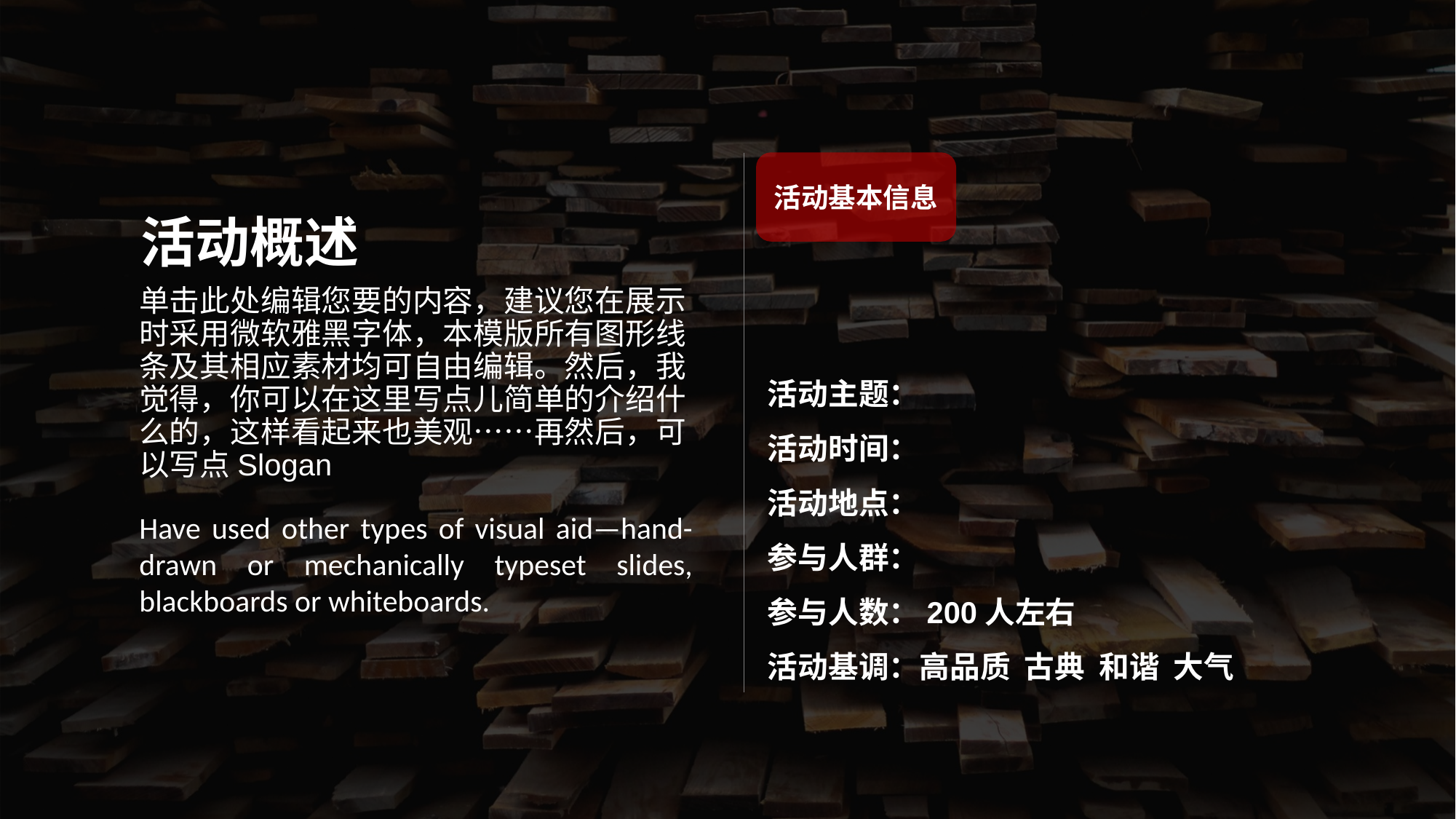

活动基本信息
活动概述
单击此处编辑您要的内容，建议您在展示时采用微软雅黑字体，本模版所有图形线条及其相应素材均可自由编辑。然后，我觉得，你可以在这里写点儿简单的介绍什么的，这样看起来也美观……再然后，可以写点Slogan
活动主题：
活动时间：
活动地点：
参与人群：
参与人数：200人左右
活动基调：高品质  古典  和谐  大气
Have used other types of visual aid—hand-drawn or mechanically typeset slides, blackboards or whiteboards.